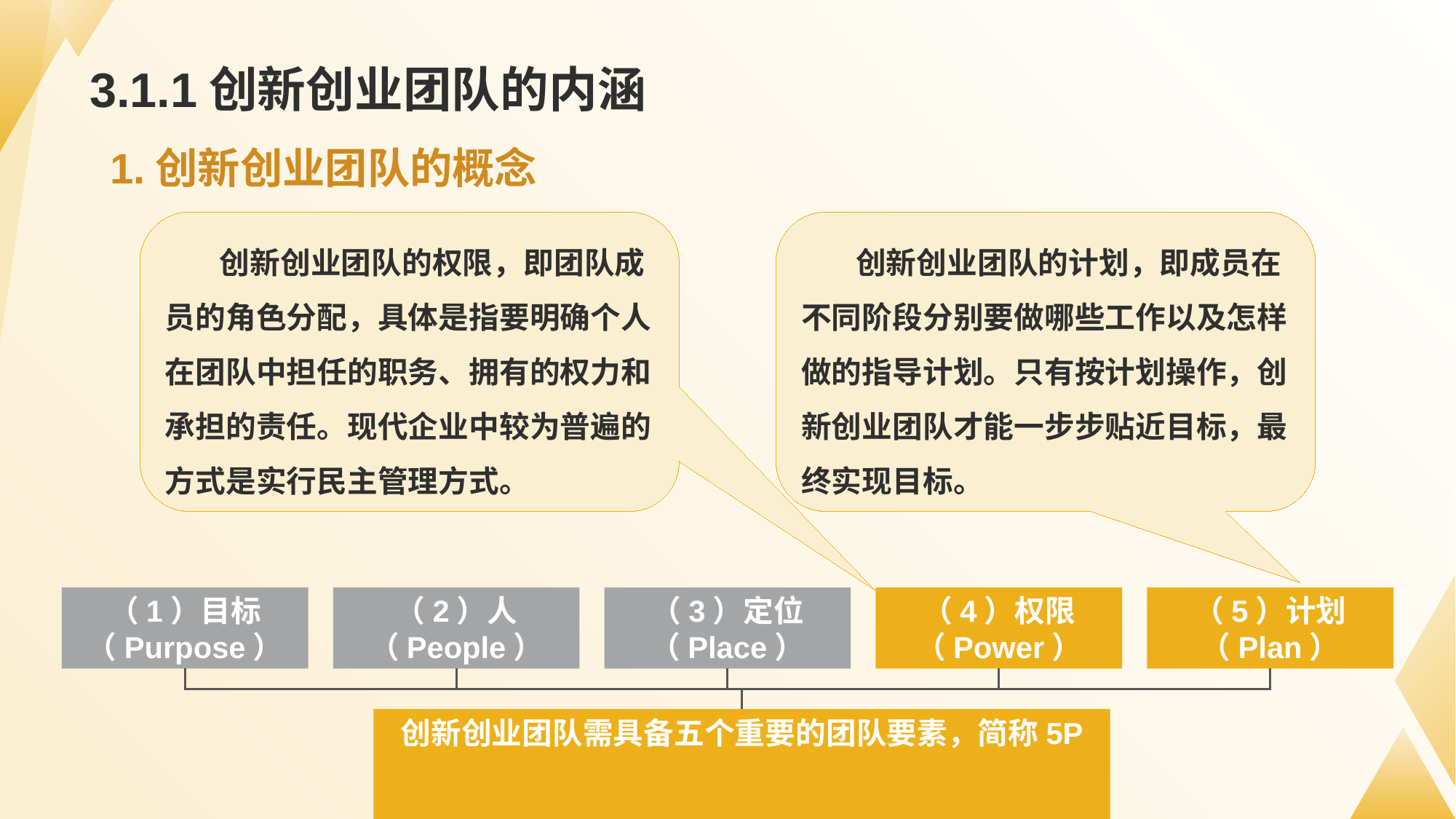

# 3.1.1创新创业团队的内涵
1.创新创业团队的概念
创新创业团队的权限，即团队成员的角色分配，具体是指要明确个人在团队中担任的职务、拥有的权力和承担的责任。现代企业中较为普遍的方式是实行民主管理方式。
创新创业团队的计划，即成员在不同阶段分别要做哪些工作以及怎样做的指导计划。只有按计划操作，创新创业团队才能一步步贴近目标，最终实现目标。
（1）目标
（Purpose）
（2）人
（People）
（3）定位
（Place）
（4）权限
（Power）
（5）计划
（Plan）
创新创业团队需具备五个重要的团队要素，简称5P